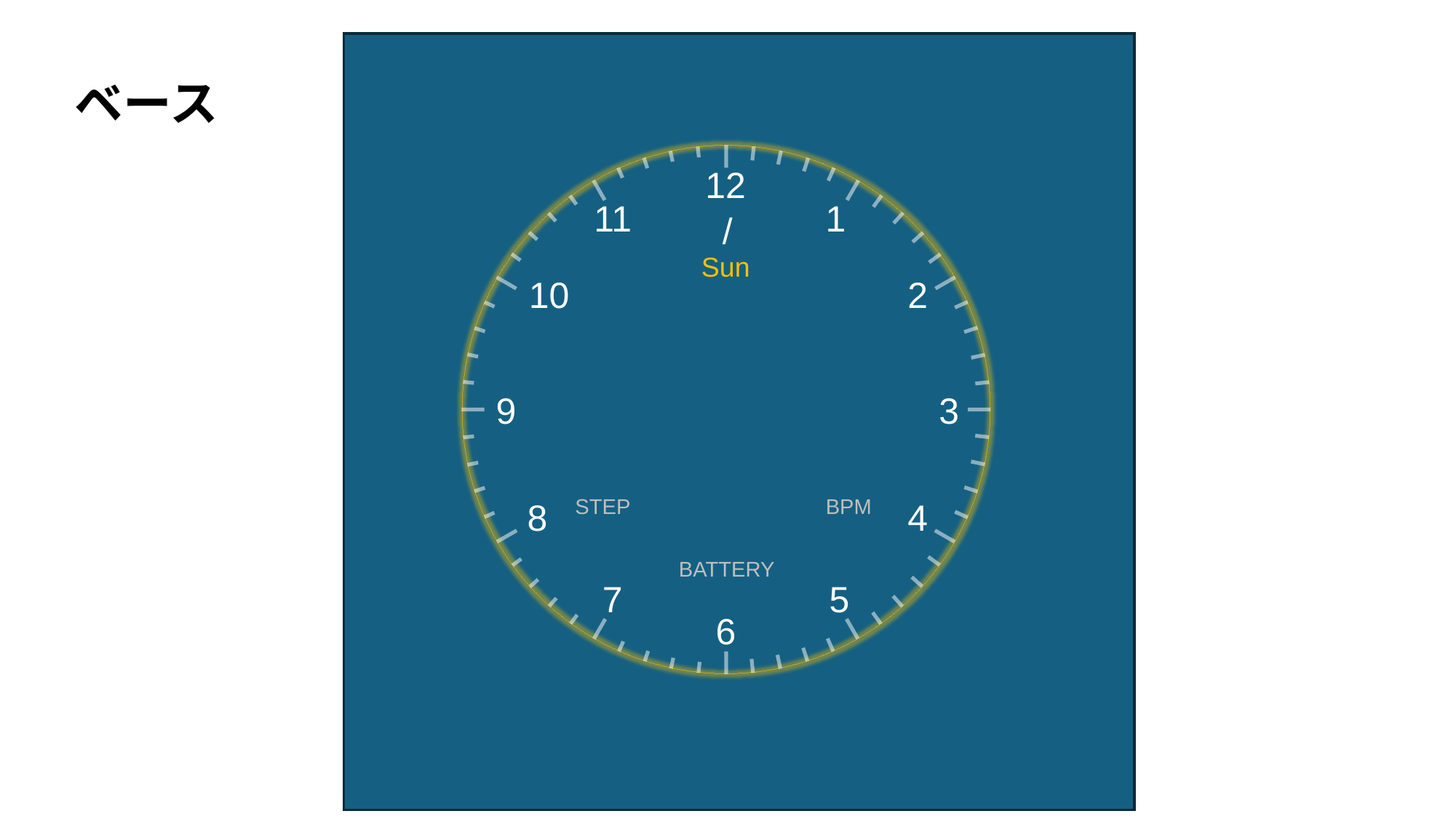

ベース

12
11
1
/
Sun
10
2
9
3
STEP
BPM
8
4
BATTERY
7
5
6